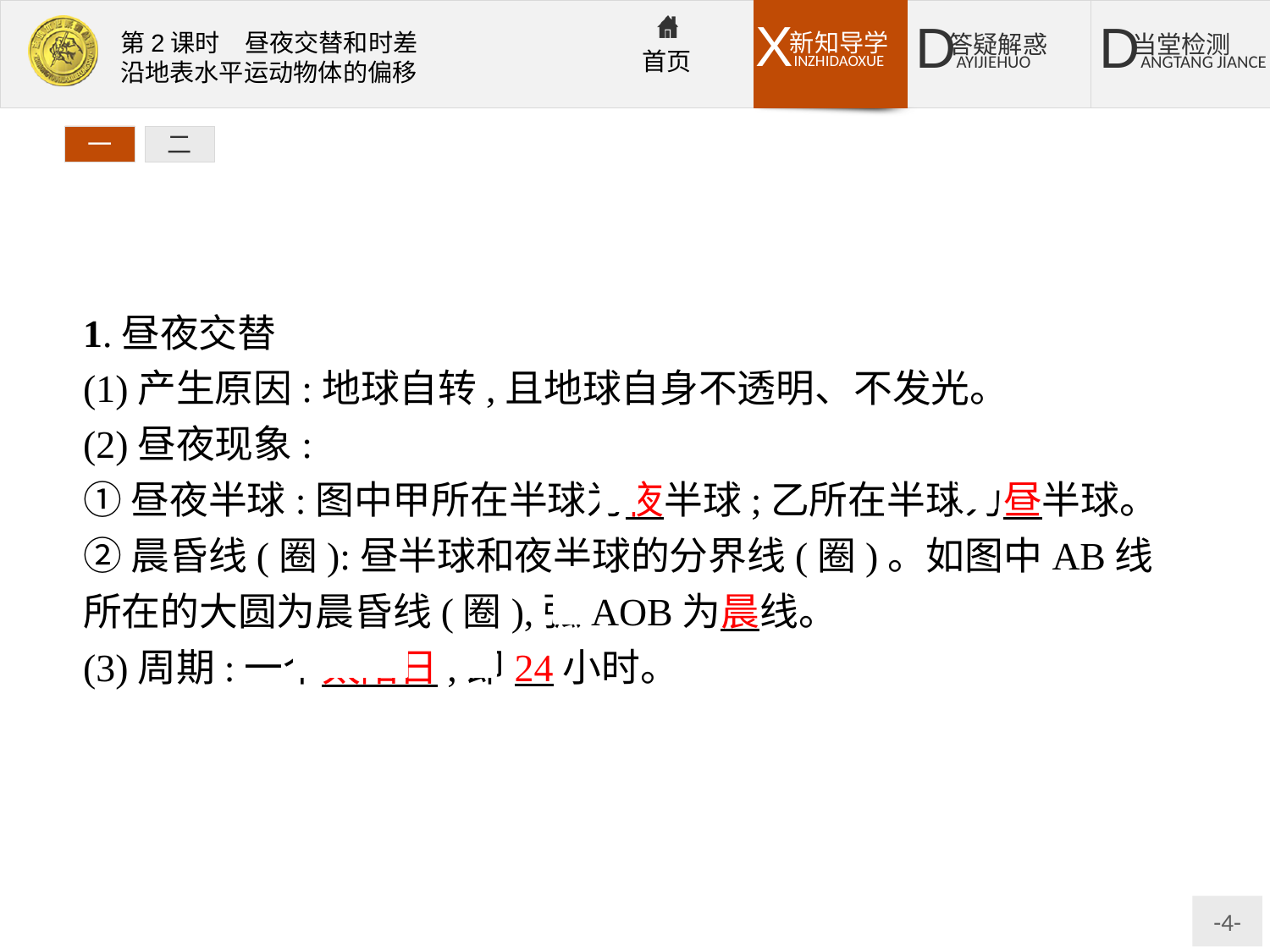

一
二
1.昼夜交替
(1)产生原因:地球自转,且地球自身不透明、不发光。
(2)昼夜现象:
①昼夜半球:图中甲所在半球为夜半球;乙所在半球为昼半球。
②晨昏线(圈):昼半球和夜半球的分界线(圈)。如图中AB线所在的大圆为晨昏线(圈),弧AOB为晨线。
(3)周期:一个太阳日,即24小时。